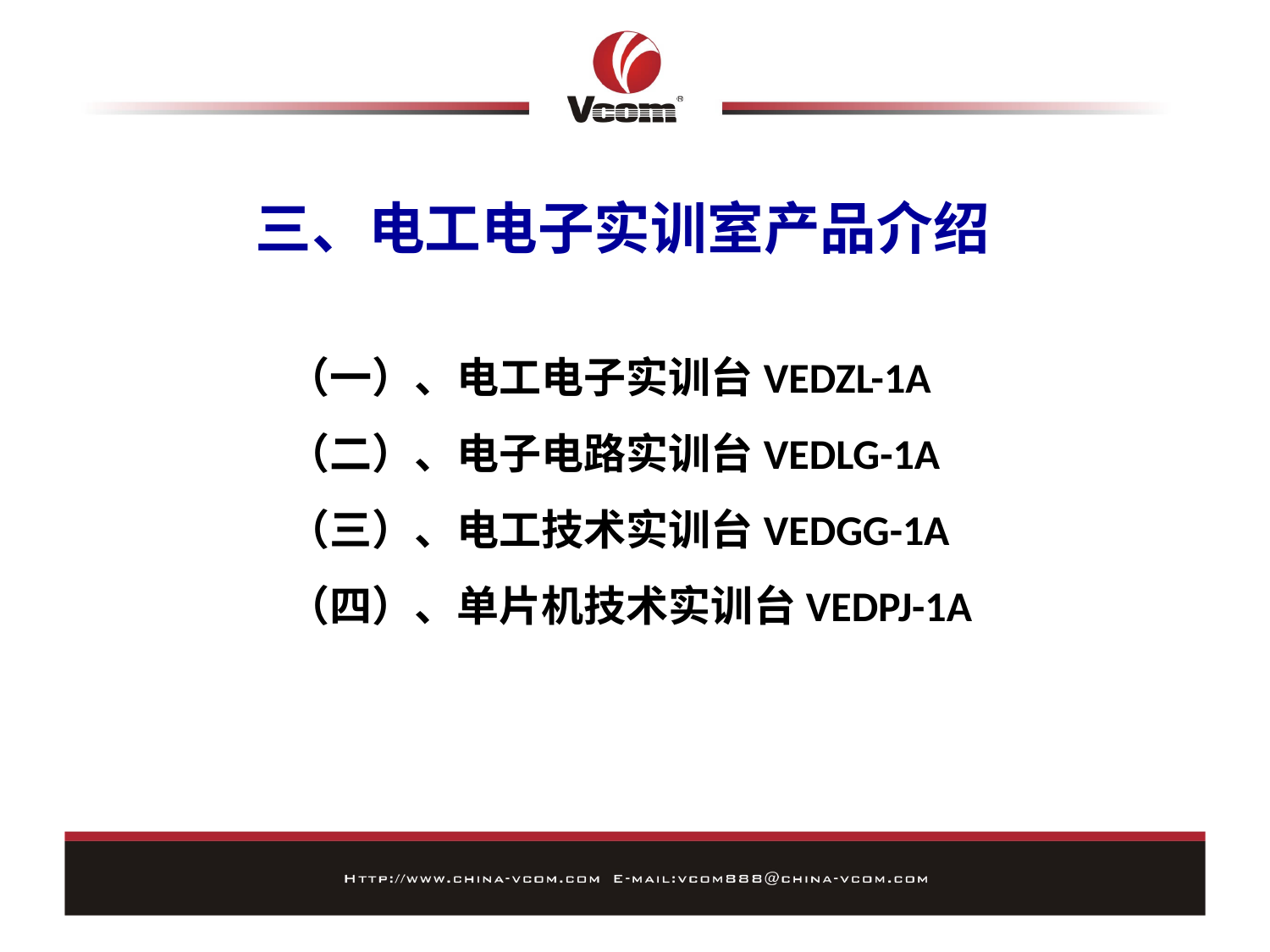

三、电工电子实训室产品介绍
（一）、电工电子实训台VEDZL-1A
（二）、电子电路实训台VEDLG-1A
（三）、电工技术实训台VEDGG-1A
（四）、单片机技术实训台VEDPJ-1A